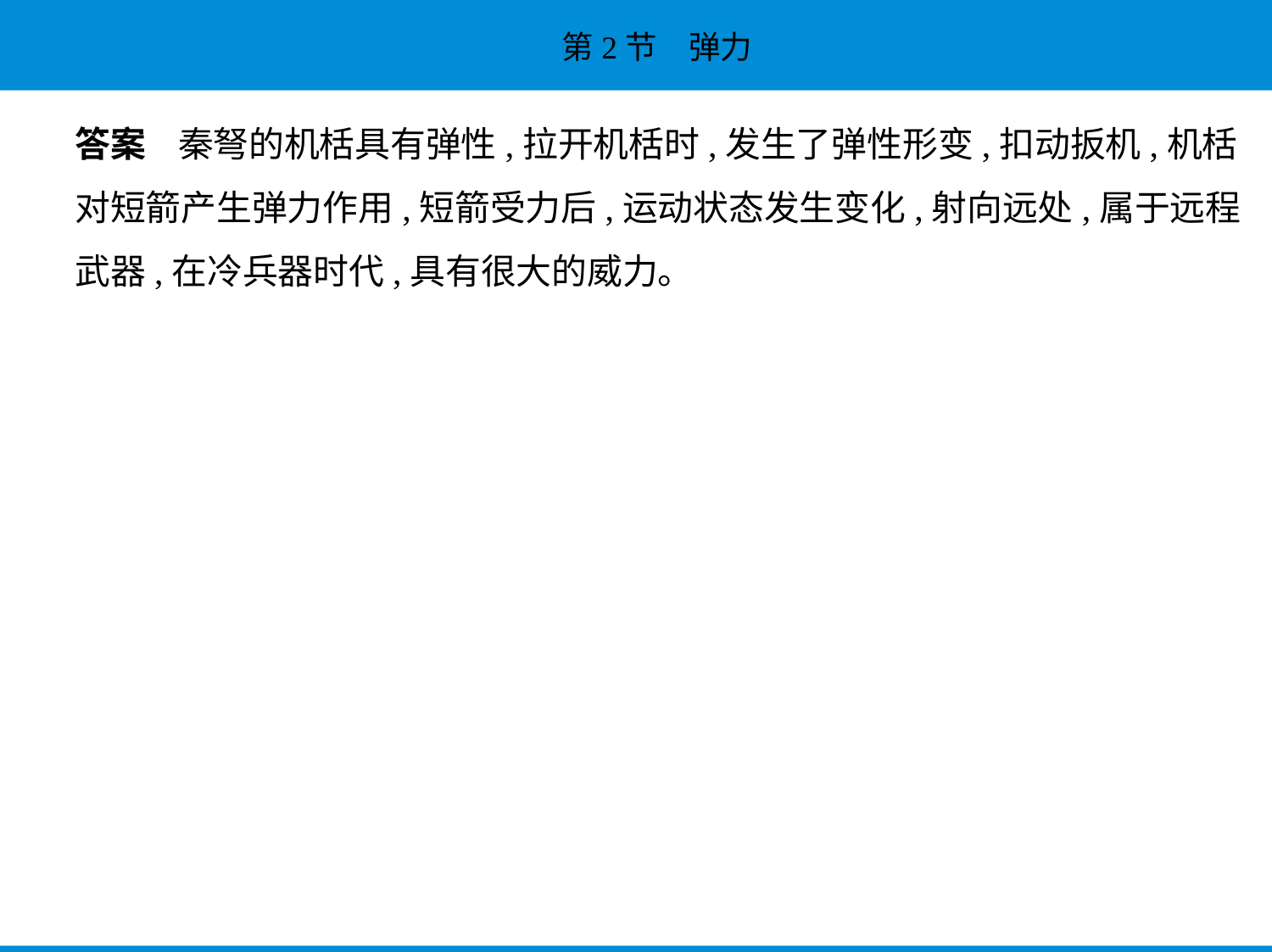

答案    秦弩的机栝具有弹性,拉开机栝时,发生了弹性形变,扣动扳机,机栝
对短箭产生弹力作用,短箭受力后,运动状态发生变化,射向远处,属于远程
武器,在冷兵器时代,具有很大的威力。